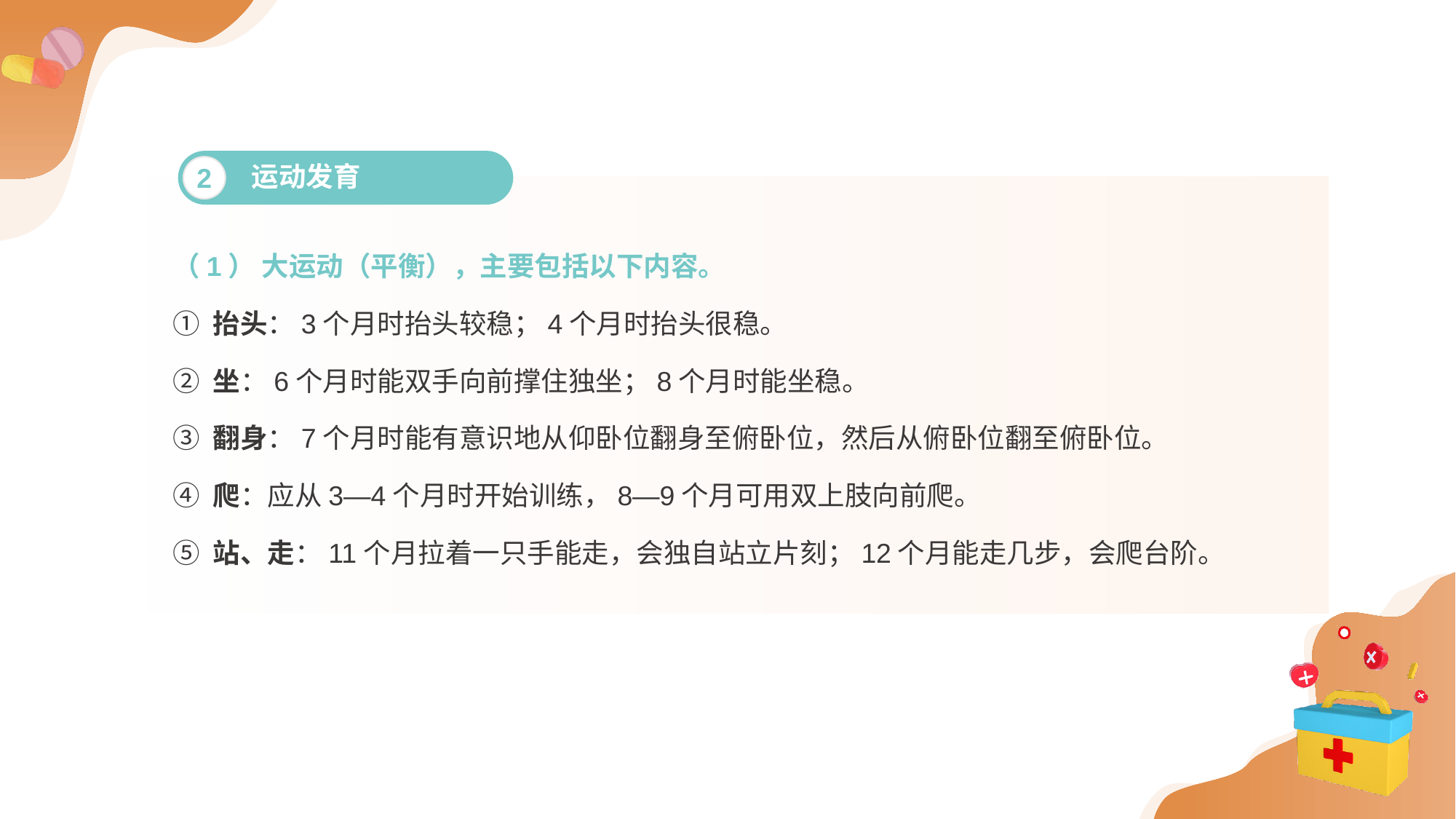

运动发育

2

（1） 大运动（平衡），主要包括以下内容。
① 抬头：3个月时抬头较稳；4个月时抬头很稳。
② 坐：6个月时能双手向前撑住独坐；8个月时能坐稳。
③ 翻身：7个月时能有意识地从仰卧位翻身至俯卧位，然后从俯卧位翻至俯卧位。
④ 爬：应从3—4个月时开始训练，8—9个月可用双上肢向前爬。
⑤ 站、走：11个月拉着一只手能走，会独自站立片刻；12个月能走几步，会爬台阶。